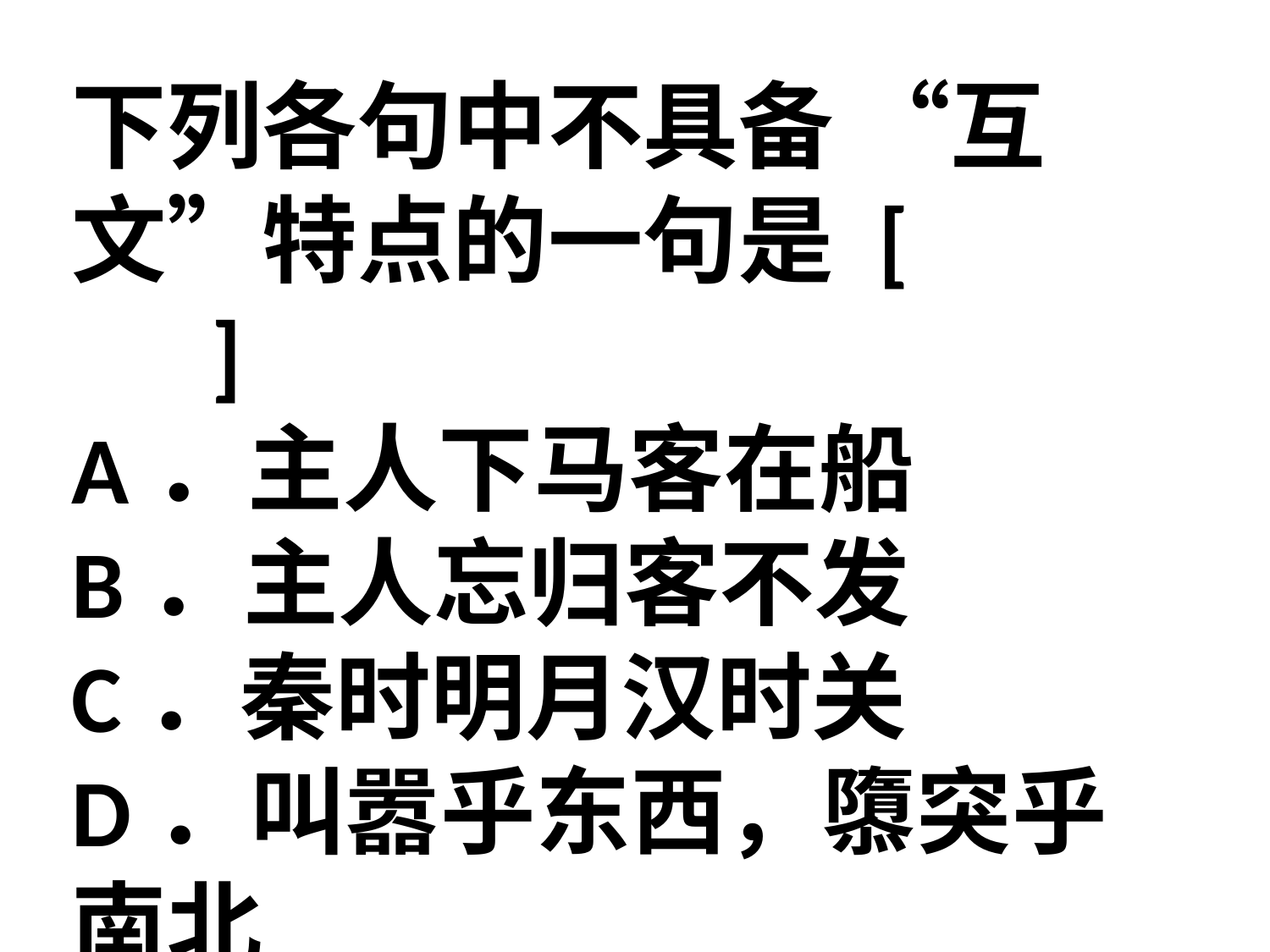

下列各句中不具备 “互文”特点的一句是 [　　　 ]
A．主人下马客在船
B．主人忘归客不发
C．秦时明月汉时关
D．叫嚣乎东西，隳突乎南北